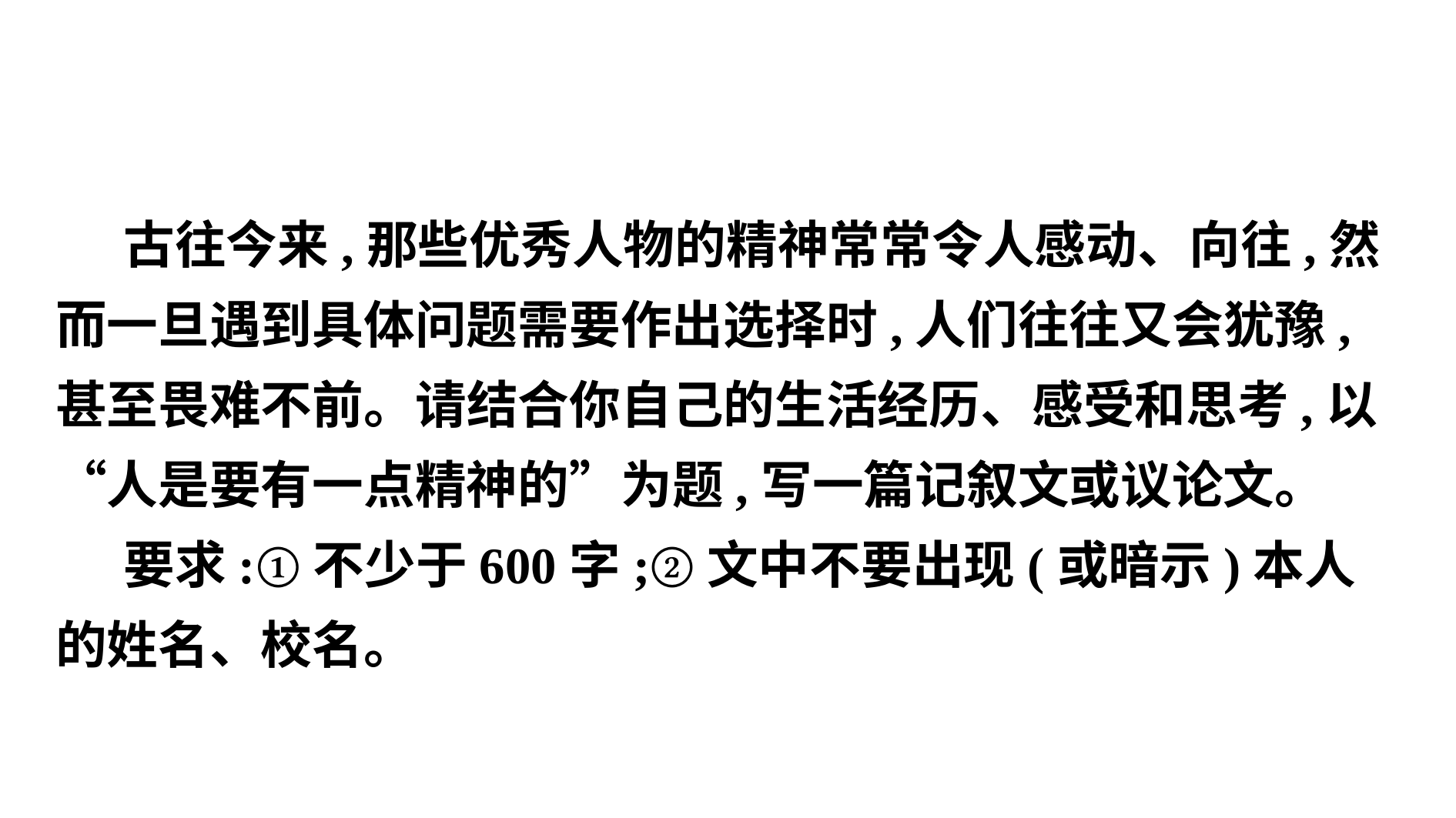

古往今来,那些优秀人物的精神常常令人感动、向往,然而一旦遇到具体问题需要作出选择时,人们往往又会犹豫,甚至畏难不前。请结合你自己的生活经历、感受和思考,以“人是要有一点精神的”为题,写一篇记叙文或议论文。
要求:①不少于600字;②文中不要出现(或暗示)本人的姓名、校名。